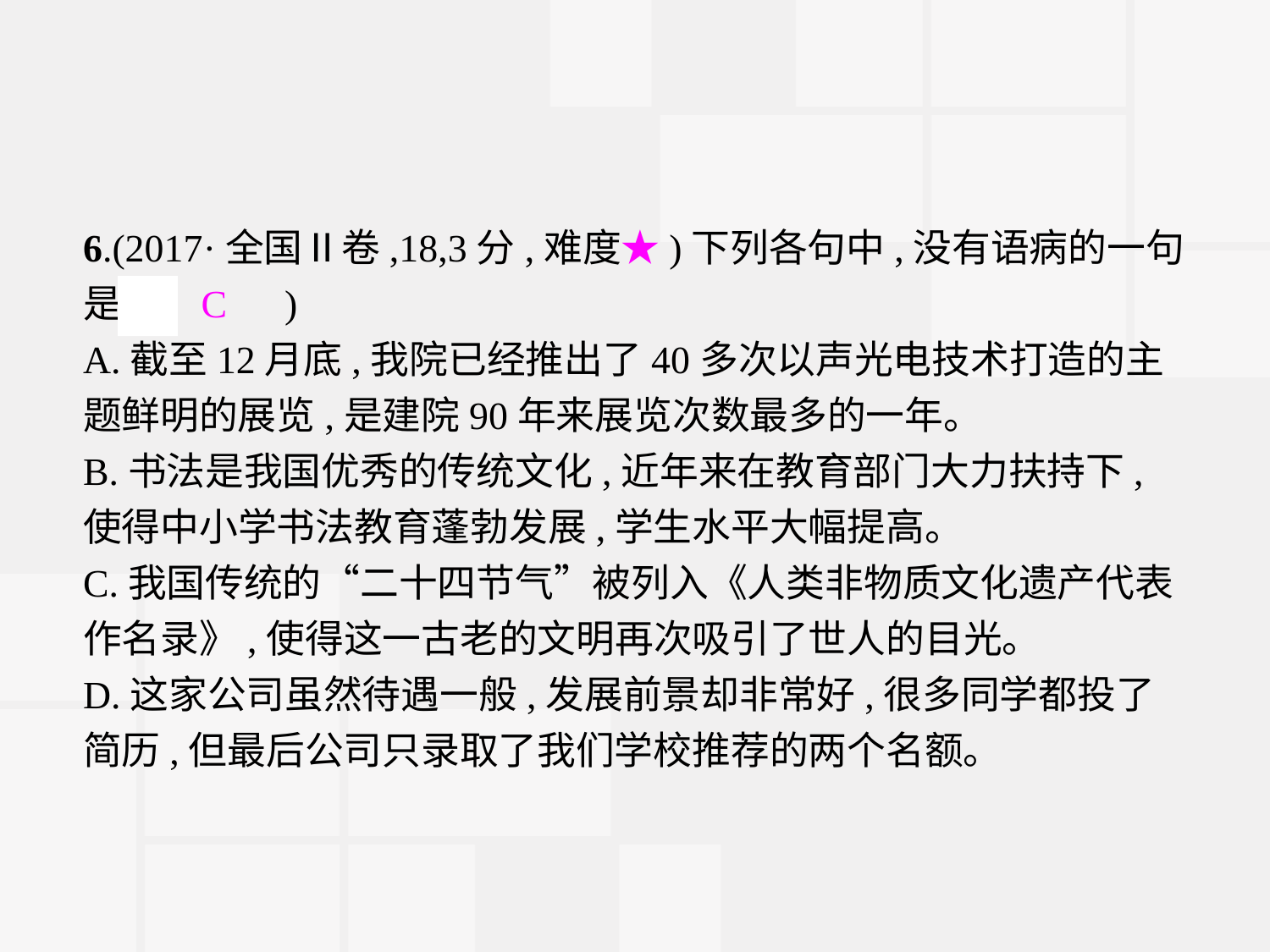

6.(2017·全国Ⅱ卷,18,3分,难度★)下列各句中,没有语病的一句是(　C　)
A.截至12月底,我院已经推出了40多次以声光电技术打造的主题鲜明的展览,是建院90年来展览次数最多的一年。
B.书法是我国优秀的传统文化,近年来在教育部门大力扶持下,使得中小学书法教育蓬勃发展,学生水平大幅提高。
C.我国传统的“二十四节气”被列入《人类非物质文化遗产代表作名录》,使得这一古老的文明再次吸引了世人的目光。
D.这家公司虽然待遇一般,发展前景却非常好,很多同学都投了简历,但最后公司只录取了我们学校推荐的两个名额。